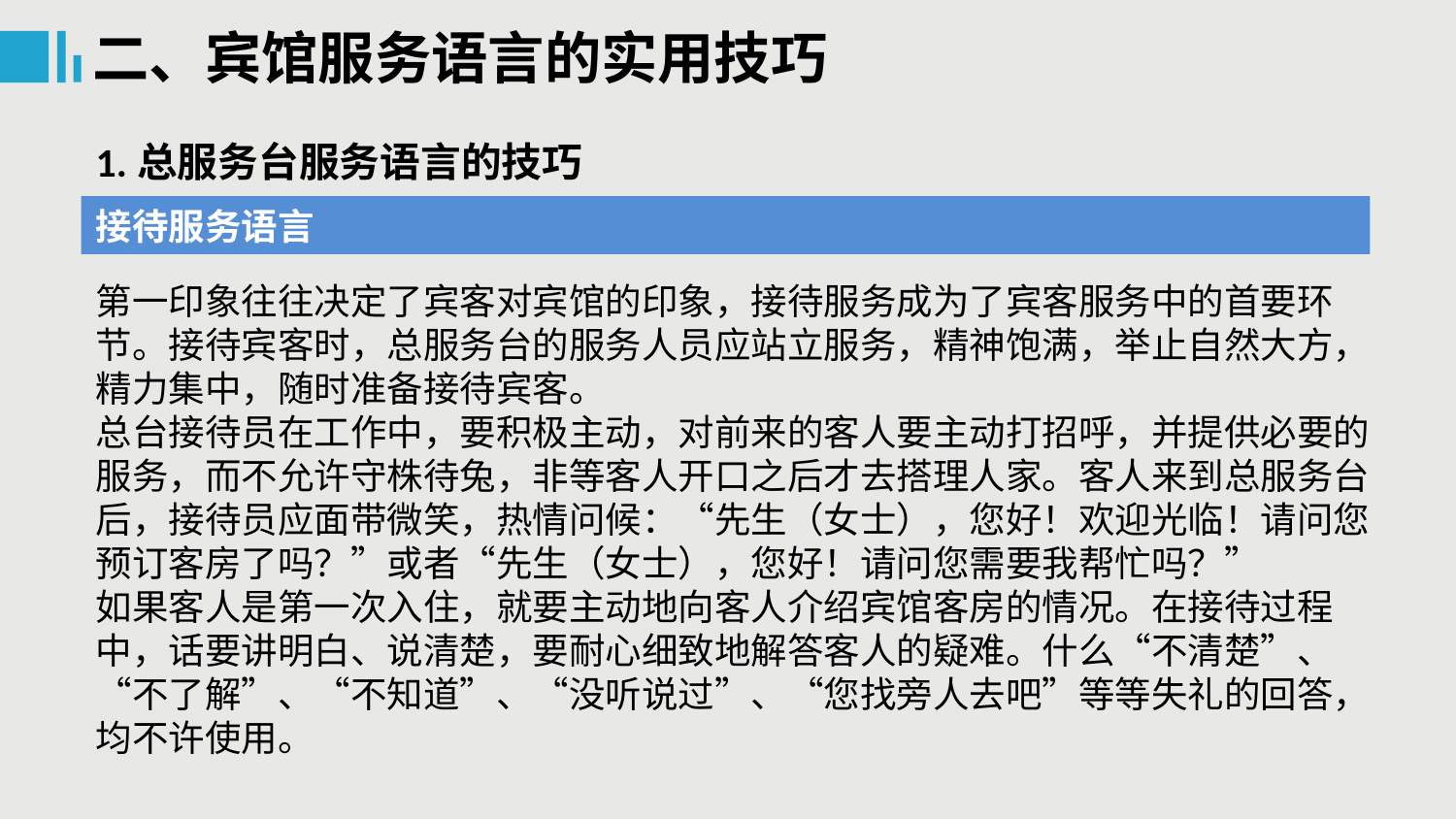

二、宾馆服务语言的实用技巧

1.总服务台服务语言的技巧
接待服务语言
第一印象往往决定了宾客对宾馆的印象，接待服务成为了宾客服务中的首要环节。接待宾客时，总服务台的服务人员应站立服务，精神饱满，举止自然大方，精力集中，随时准备接待宾客。
总台接待员在工作中，要积极主动，对前来的客人要主动打招呼，并提供必要的服务，而不允许守株待兔，非等客人开口之后才去搭理人家。客人来到总服务台后，接待员应面带微笑，热情问候：“先生（女士），您好！欢迎光临！请问您预订客房了吗？”或者“先生（女士），您好！请问您需要我帮忙吗？”
如果客人是第一次入住，就要主动地向客人介绍宾馆客房的情况。在接待过程中，话要讲明白、说清楚，要耐心细致地解答客人的疑难。什么“不清楚”、“不了解”、“不知道”、“没听说过”、“您找旁人去吧”等等失礼的回答，均不许使用。